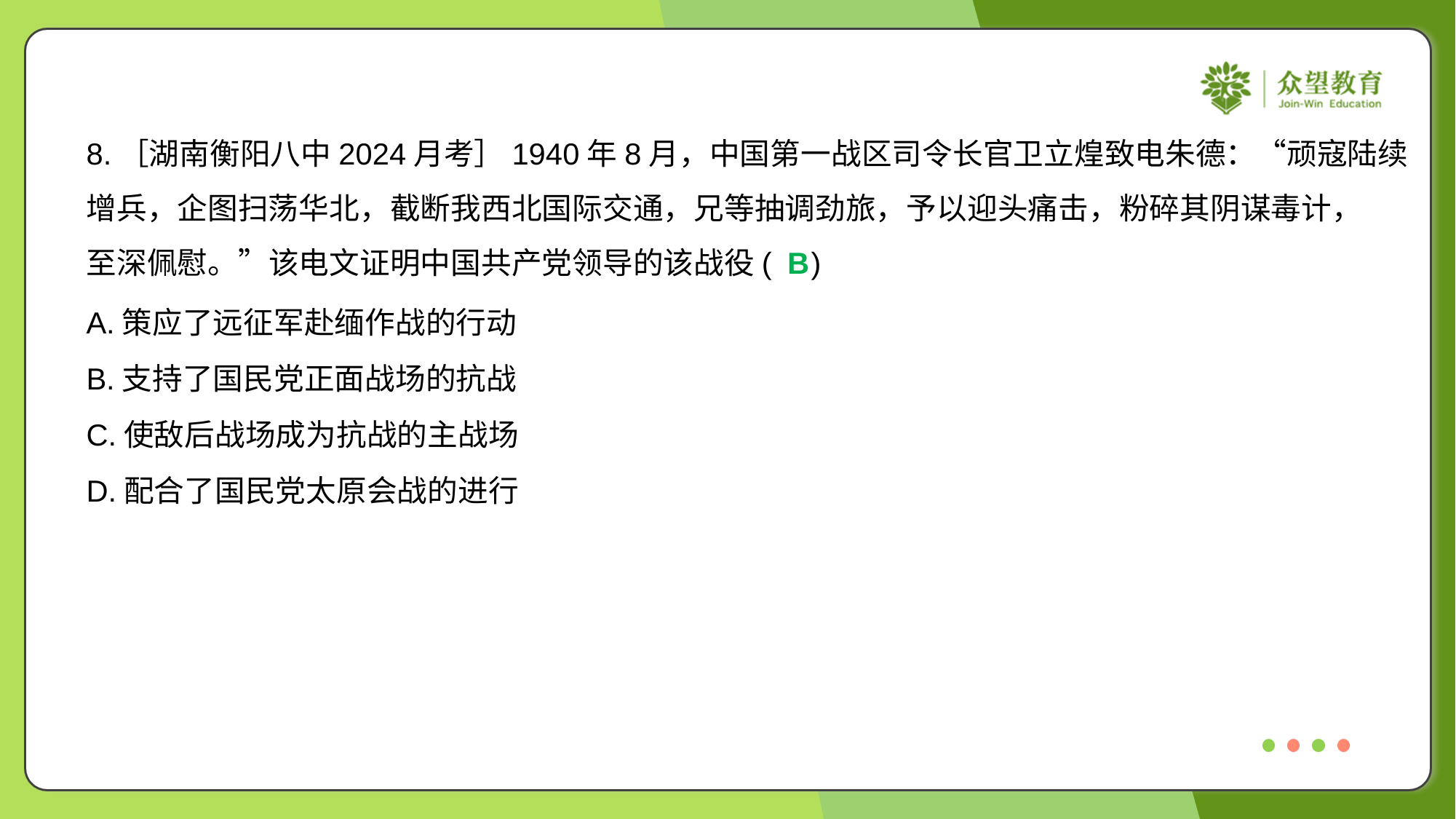

8.［湖南衡阳八中2024月考］1940年8月，中国第一战区司令长官卫立煌致电朱德：“顽寇陆续
增兵，企图扫荡华北，截断我西北国际交通，兄等抽调劲旅，予以迎头痛击，粉碎其阴谋毒计，
至深佩慰。”该电文证明中国共产党领导的该战役(     )
B
A.策应了远征军赴缅作战的行动
B.支持了国民党正面战场的抗战
C.使敌后战场成为抗战的主战场
D.配合了国民党太原会战的进行